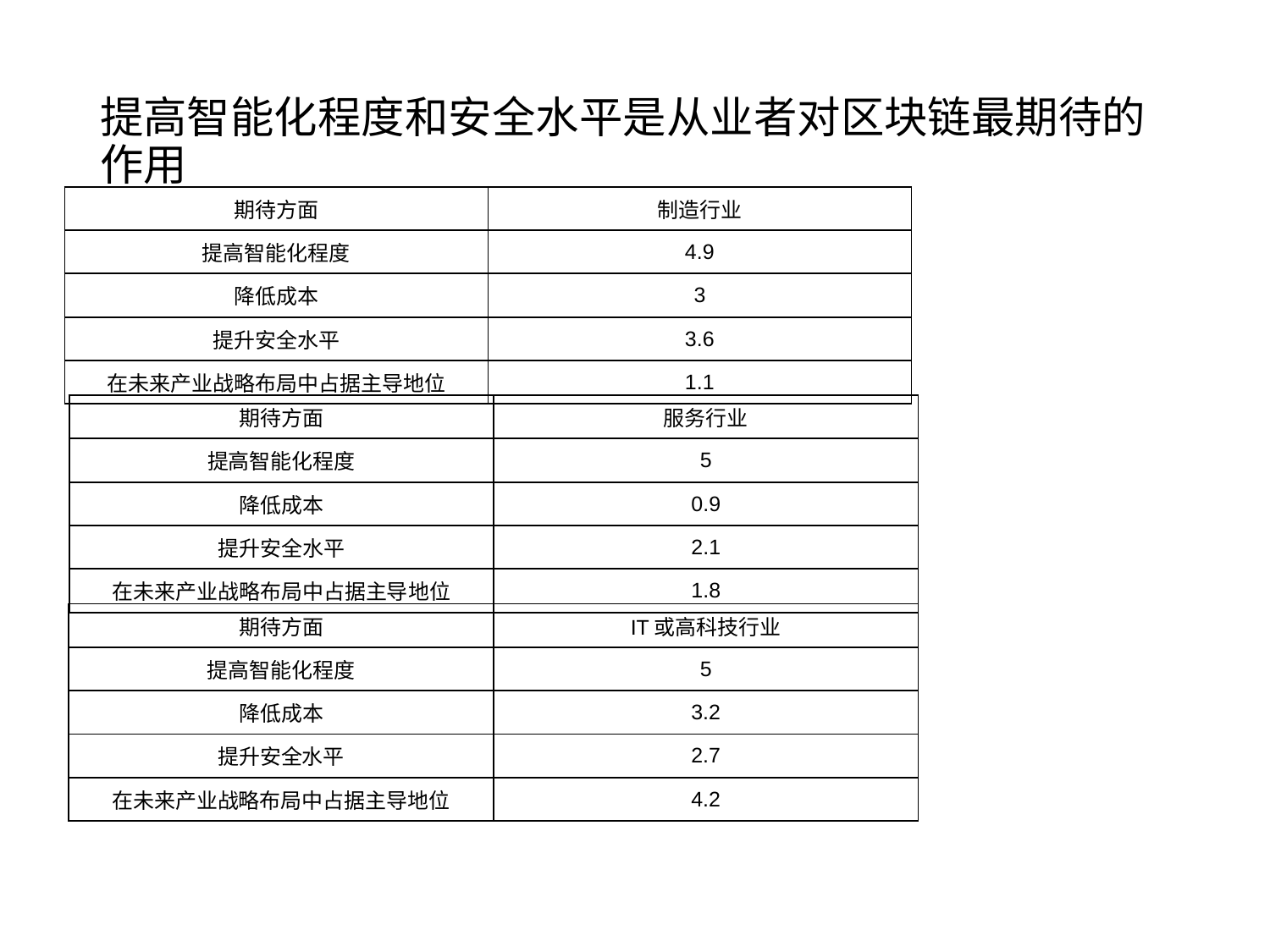

# 提高智能化程度和安全水平是从业者对区块链最期待的作用
| 期待方面 | 制造行业 |
| --- | --- |
| 提高智能化程度 | 4.9 |
| 降低成本 | 3 |
| 提升安全水平 | 3.6 |
| 在未来产业战略布局中占据主导地位 | 1.1 |
| 期待方面 | 服务行业 |
| --- | --- |
| 提高智能化程度 | 5 |
| 降低成本 | 0.9 |
| 提升安全水平 | 2.1 |
| 在未来产业战略布局中占据主导地位 | 1.8 |
| 期待方面 | IT或高科技行业 |
| --- | --- |
| 提高智能化程度 | 5 |
| 降低成本 | 3.2 |
| 提升安全水平 | 2.7 |
| 在未来产业战略布局中占据主导地位 | 4.2 |